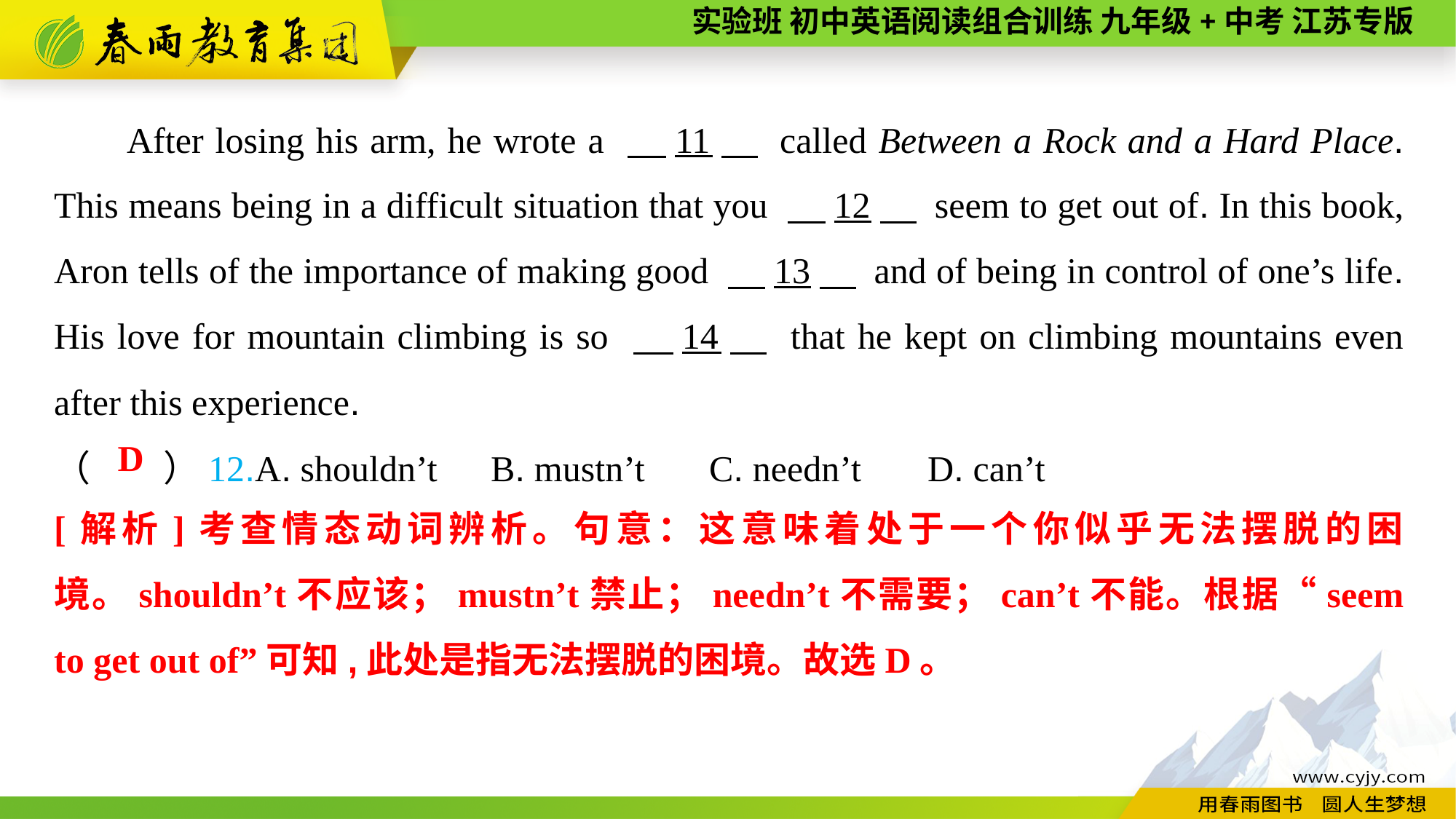

After losing his arm, he wrote a 　11　 called Between a Rock and a Hard Place. This means being in a difficult situation that you 　12　 seem to get out of. In this book, Aron tells of the importance of making good 　13　 and of being in control of one’s life. His love for mountain climbing is so 　14　 that he kept on climbing mountains even after this experience.
（　　）12.A. shouldn’t	B. mustn’t	C. needn’t	D. can’t
D
[解析]考查情态动词辨析。句意：这意味着处于一个你似乎无法摆脱的困境。shouldn’t不应该；mustn’t禁止；needn’t不需要；can’t不能。根据“seem to get out of”可知,此处是指无法摆脱的困境。故选D。